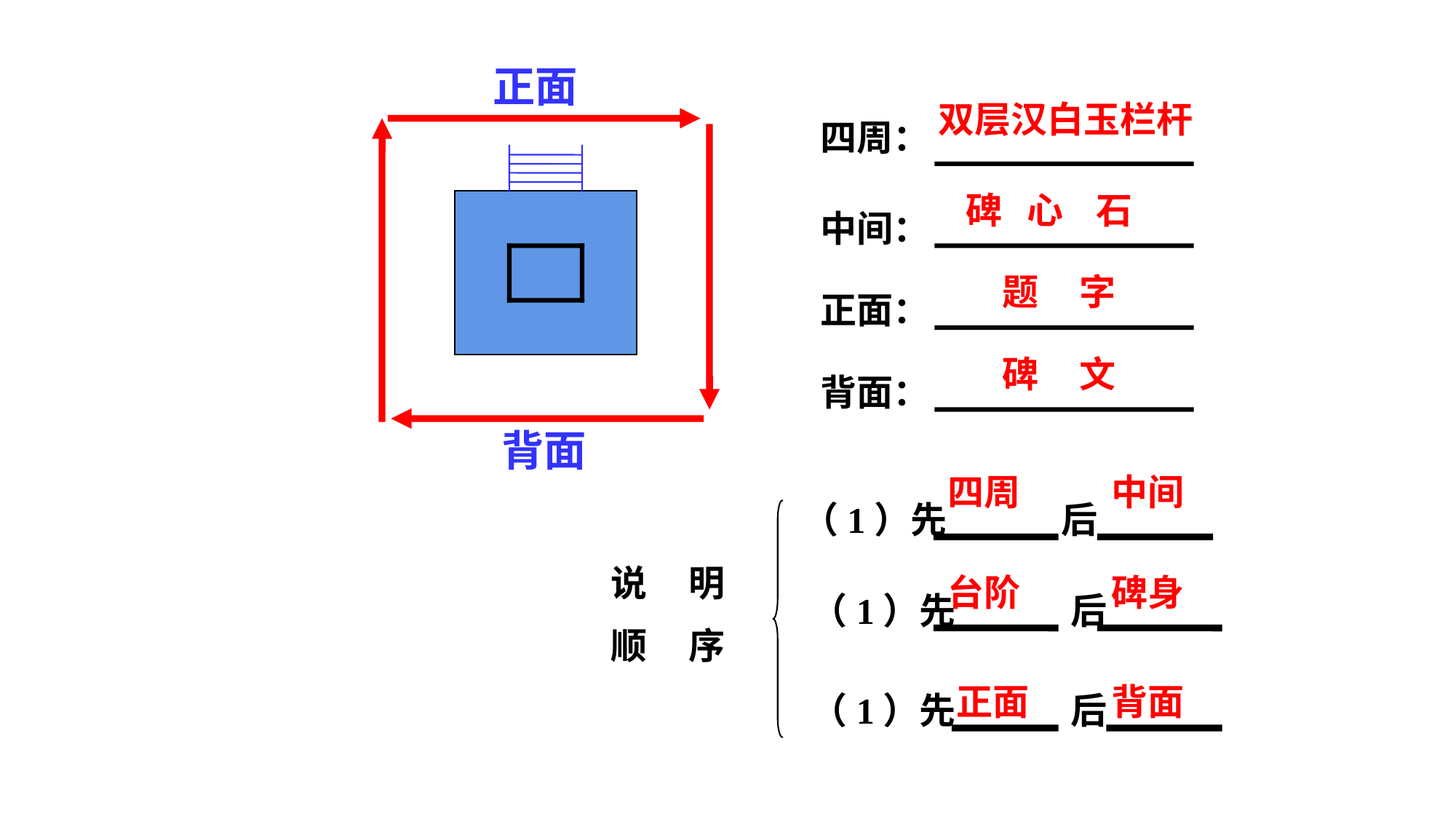

正面
双层汉白玉栏杆
四周：

碑   心    石

中间：

题     字
正面：

碑     文
背面：

背面
四周
中间
（1）先              后

说     明
顺     序
台阶
碑身
（1）先              后

正面
背面
（1）先              后